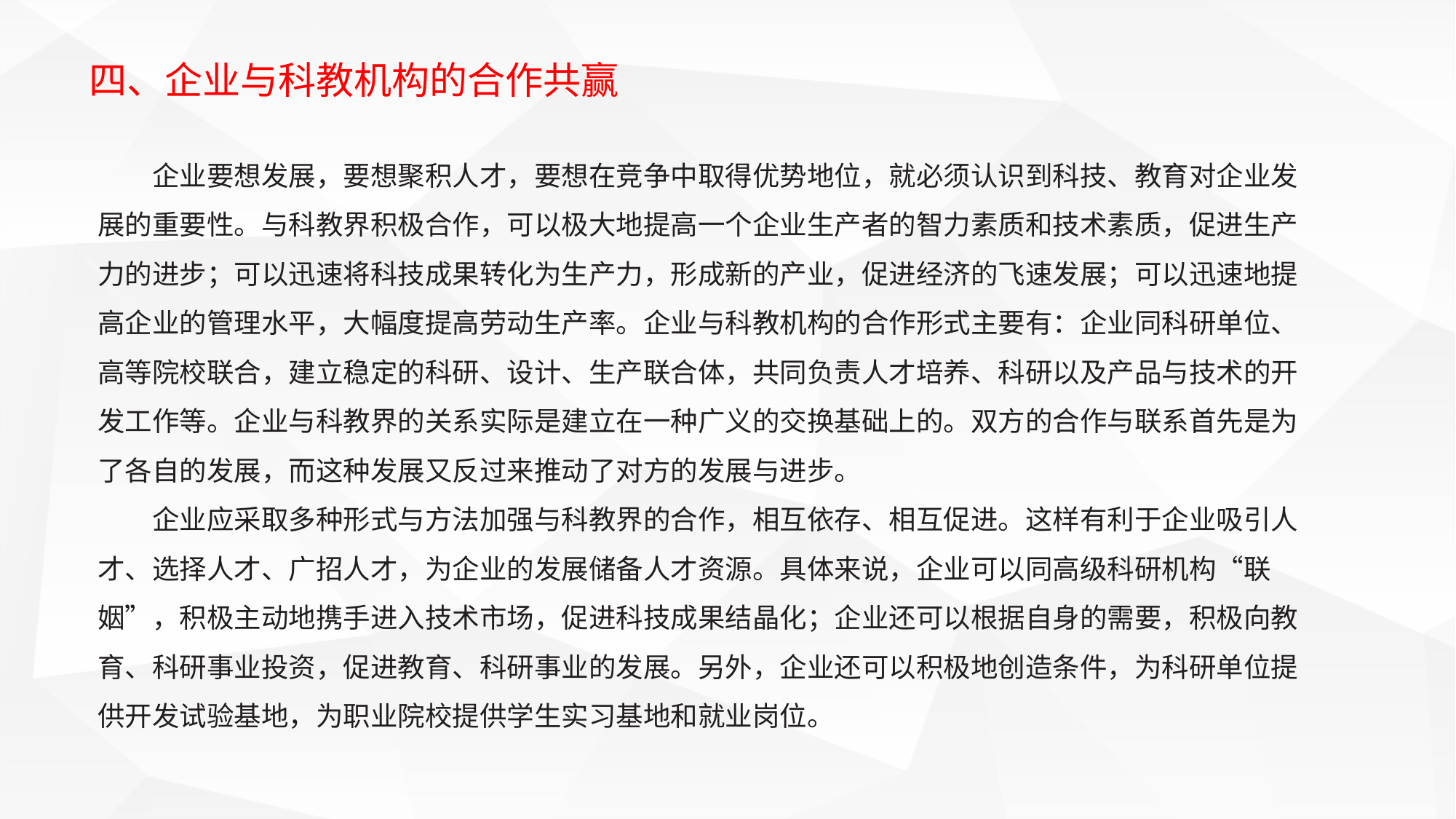

四、企业与科教机构的合作共赢
企业要想发展，要想聚积人才，要想在竞争中取得优势地位，就必须认识到科技、教育对企业发展的重要性。与科教界积极合作，可以极大地提高一个企业生产者的智力素质和技术素质，促进生产力的进步；可以迅速将科技成果转化为生产力，形成新的产业，促进经济的飞速发展；可以迅速地提高企业的管理水平，大幅度提高劳动生产率。企业与科教机构的合作形式主要有：企业同科研单位、高等院校联合，建立稳定的科研、设计、生产联合体，共同负责人才培养、科研以及产品与技术的开发工作等。企业与科教界的关系实际是建立在一种广义的交换基础上的。双方的合作与联系首先是为了各自的发展，而这种发展又反过来推动了对方的发展与进步。
企业应采取多种形式与方法加强与科教界的合作，相互依存、相互促进。这样有利于企业吸引人才、选择人才、广招人才，为企业的发展储备人才资源。具体来说，企业可以同高级科研机构“联姻”，积极主动地携手进入技术市场，促进科技成果结晶化；企业还可以根据自身的需要，积极向教育、科研事业投资，促进教育、科研事业的发展。另外，企业还可以积极地创造条件，为科研单位提供开发试验基地，为职业院校提供学生实习基地和就业岗位。